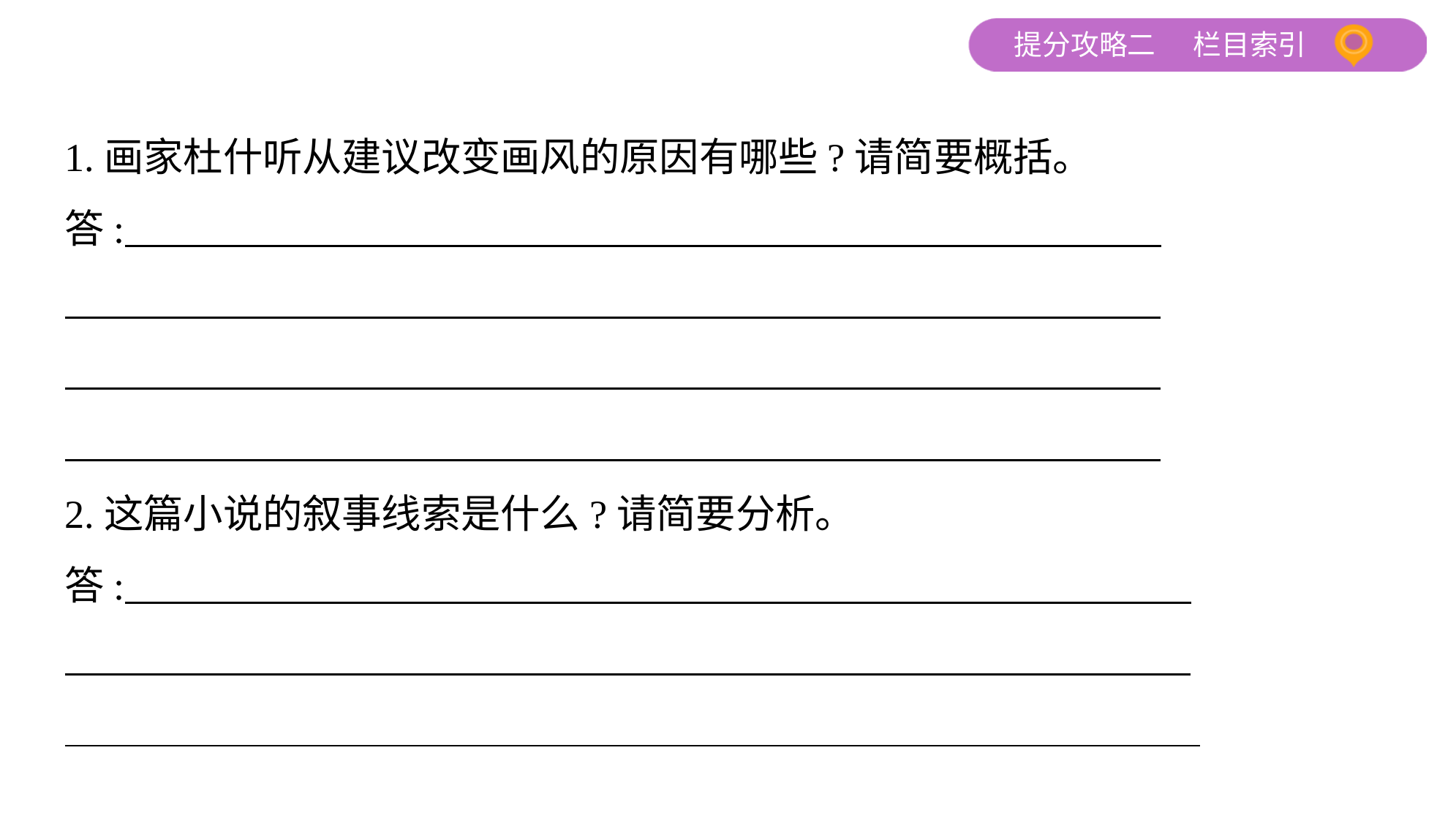

1.画家杜什听从建议改变画风的原因有哪些?请简要概括。
答:

2.这篇小说的叙事线索是什么?请简要分析。
答: